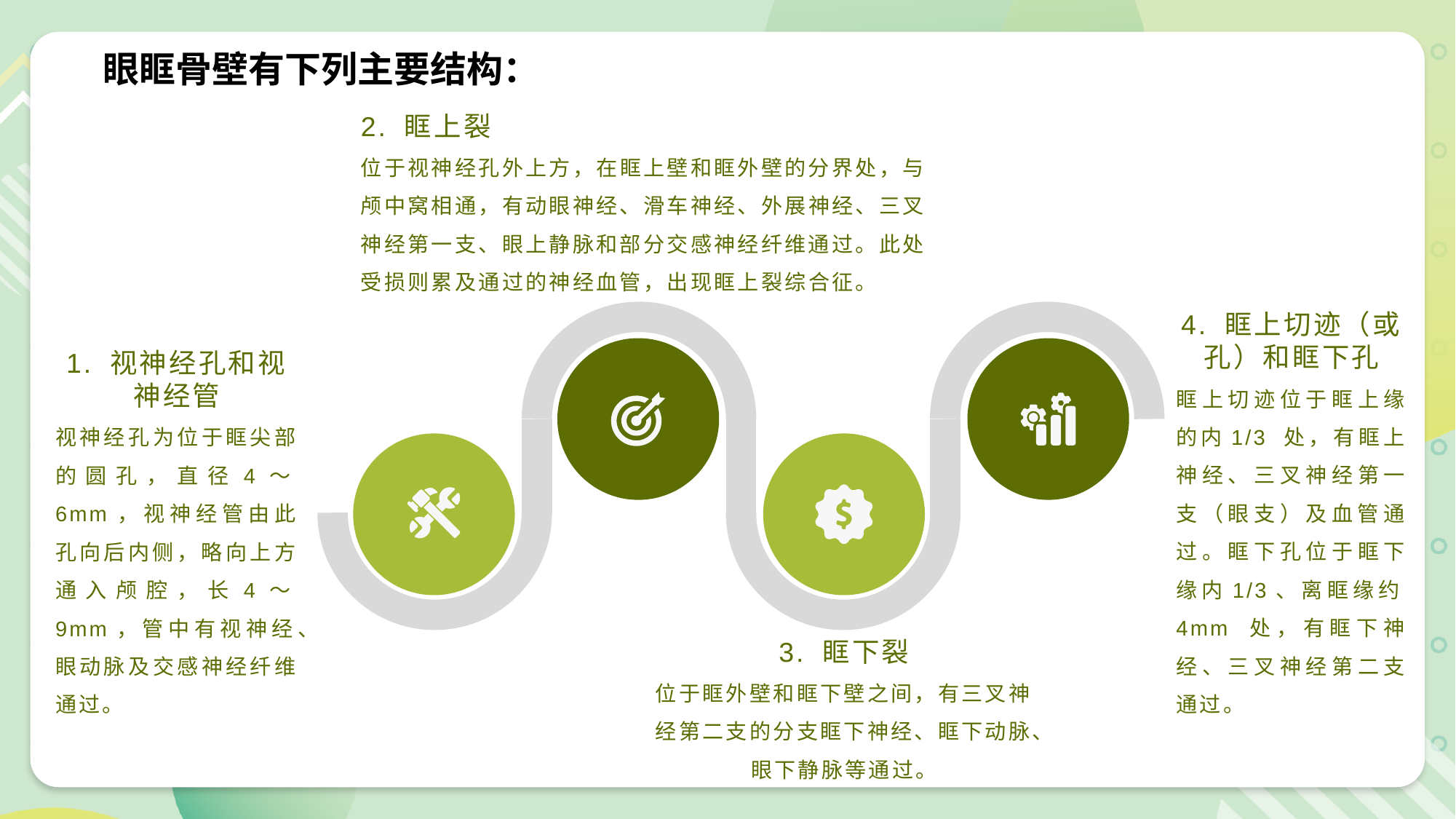

眼眶骨壁有下列主要结构：
2. 眶上裂
位于视神经孔外上方，在眶上壁和眶外壁的分界处，与颅中窝相通，有动眼神经、滑车神经、外展神经、三叉神经第一支、眼上静脉和部分交感神经纤维通过。此处受损则累及通过的神经血管，出现眶上裂综合征。
4. 眶上切迹（或孔）和眶下孔
眶上切迹位于眶上缘的内1/3 处，有眶上神经、三叉神经第一支（眼支）及血管通过。眶下孔位于眶下缘内1/3、离眶缘约4mm 处，有眶下神经、三叉神经第二支通过。

1. 视神经孔和视神经管
视神经孔为位于眶尖部的圆孔，直径4～6mm，视神经管由此孔向后内侧，略向上方通入颅腔，长4～9mm，管中有视神经、眼动脉及交感神经纤维 通过。

3. 眶下裂
位于眶外壁和眶下壁之间，有三叉神经第二支的分支眶下神经、眶下动脉、眼下静脉等通过。